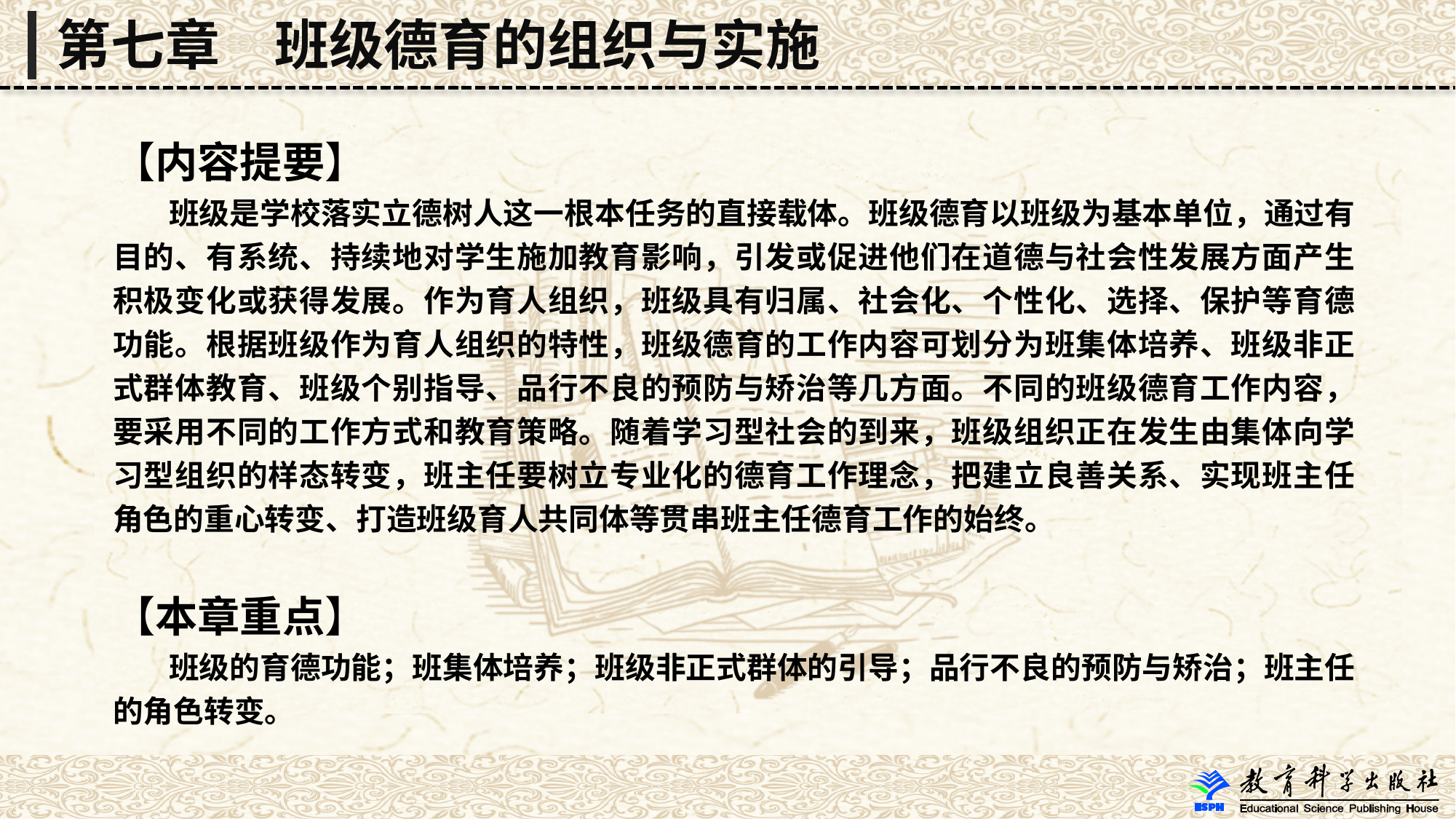

第七章　班级德育的组织与实施
【内容提要】
       班级是学校落实立德树人这一根本任务的直接载体。班级德育以班级为基本单位，通过有目的、有系统、持续地对学生施加教育影响，引发或促进他们在道德与社会性发展方面产生积极变化或获得发展。作为育人组织，班级具有归属、社会化、个性化、选择、保护等育德功能。根据班级作为育人组织的特性，班级德育的工作内容可划分为班集体培养、班级非正式群体教育、班级个别指导、品行不良的预防与矫治等几方面。不同的班级德育工作内容，要采用不同的工作方式和教育策略。随着学习型社会的到来，班级组织正在发生由集体向学习型组织的样态转变，班主任要树立专业化的德育工作理念，把建立良善关系、实现班主任角色的重心转变、打造班级育人共同体等贯串班主任德育工作的始终。

【本章重点】
       班级的育德功能；班集体培养；班级非正式群体的引导；品行不良的预防与矫治；班主任的角色转变。